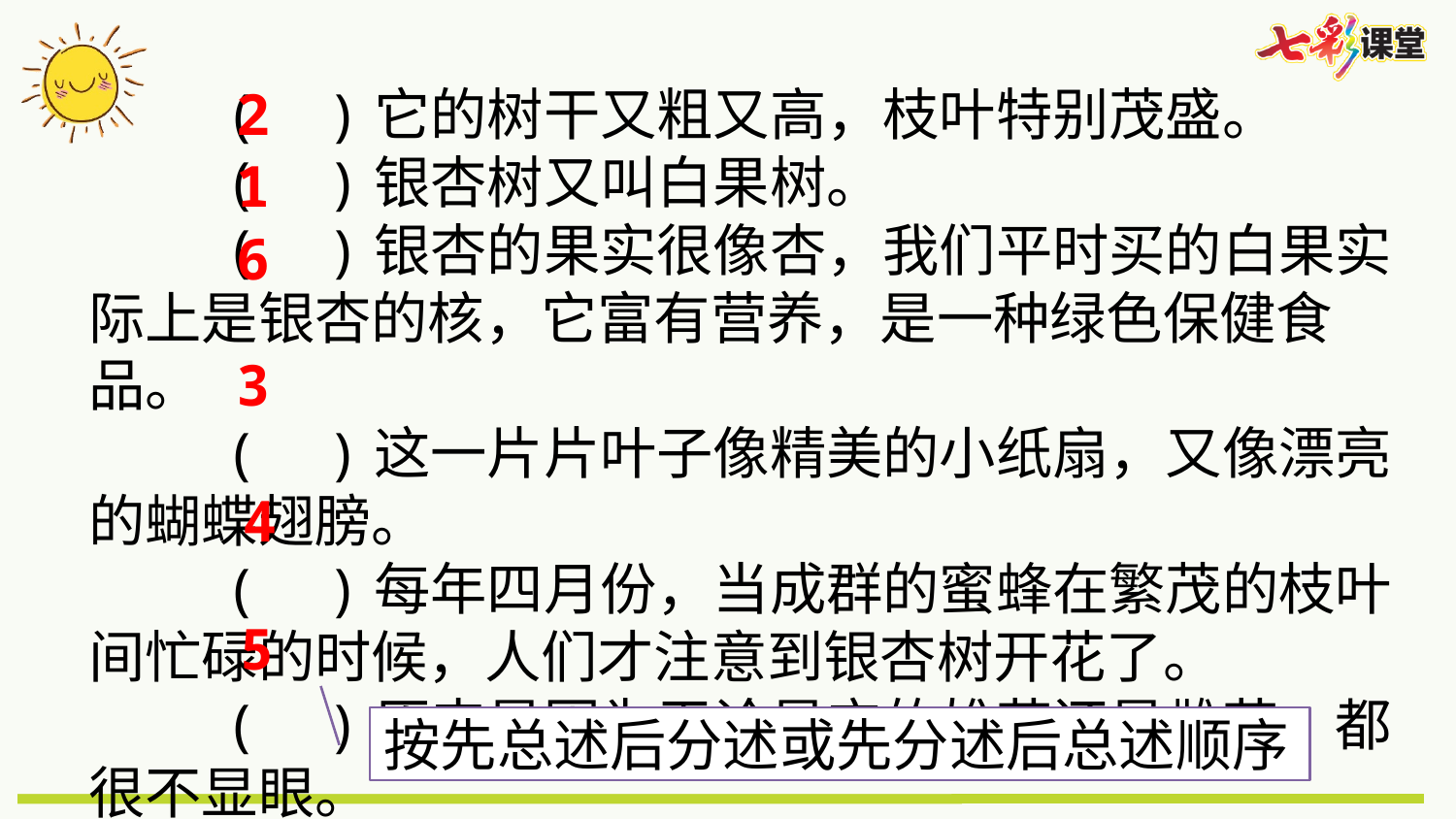

(  )它的树干又粗又高，枝叶特别茂盛。
    (  )银杏树又叫白果树。
    (  )银杏的果实很像杏，我们平时买的白果实际上是银杏的核，它富有营养，是一种绿色保健食品。
    (  )这一片片叶子像精美的小纸扇，又像漂亮的蝴蝶翅膀。
    (  )每年四月份，当成群的蜜蜂在繁茂的枝叶间忙碌的时候，人们才注意到银杏树开花了。
    (  )原来是因为无论是它的雄花还是雌花，都很不显眼。

2
1
6

3
4
5
按先总述后分述或先分述后总述顺序